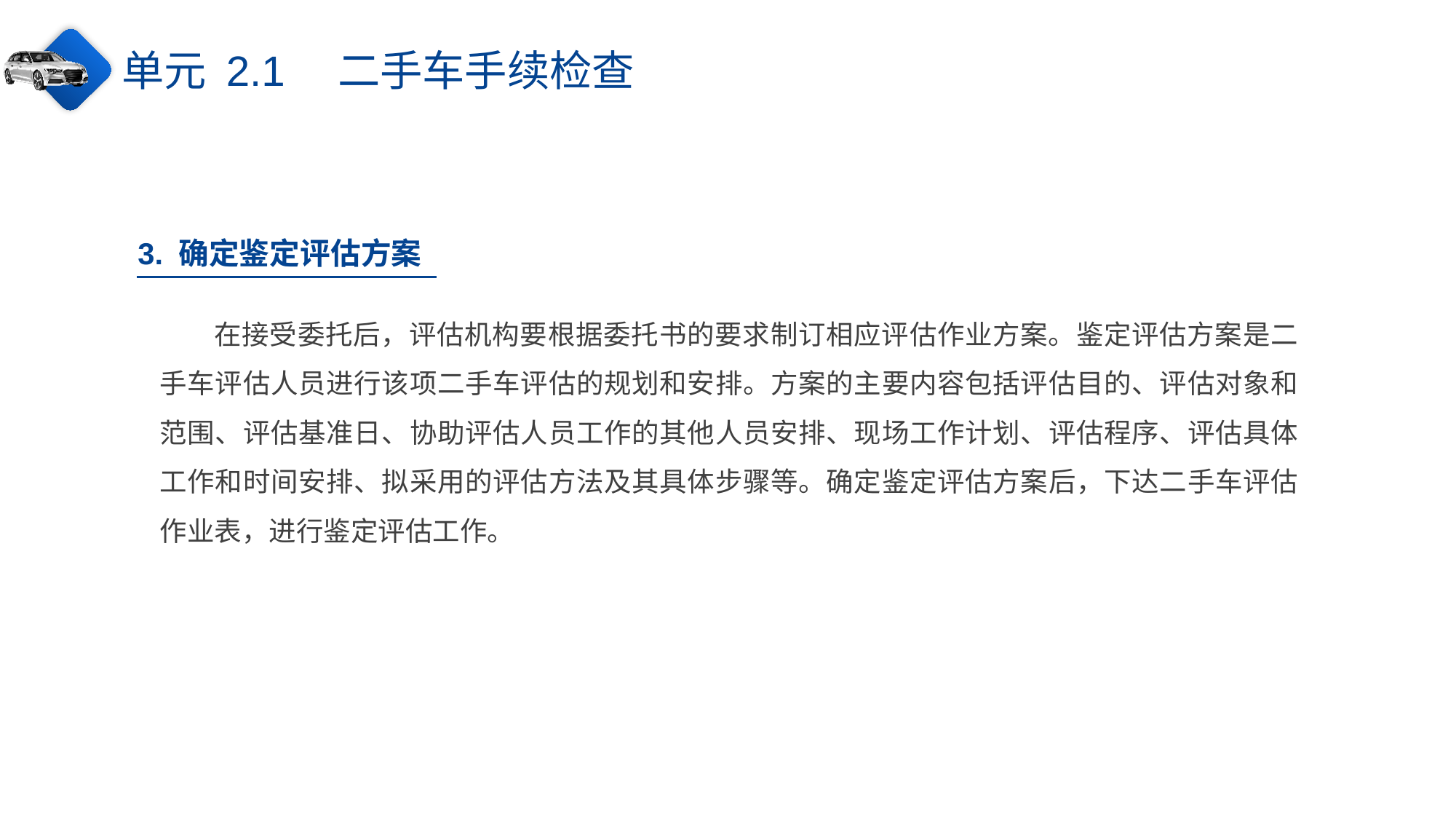

单元 2.1　二手车手续检查
3. 确定鉴定评估方案
在接受委托后，评估机构要根据委托书的要求制订相应评估作业方案。鉴定评估方案是二手车评估人员进行该项二手车评估的规划和安排。方案的主要内容包括评估目的、评估对象和范围、评估基准日、协助评估人员工作的其他人员安排、现场工作计划、评估程序、评估具体工作和时间安排、拟采用的评估方法及其具体步骤等。确定鉴定评估方案后，下达二手车评估作业表，进行鉴定评估工作。